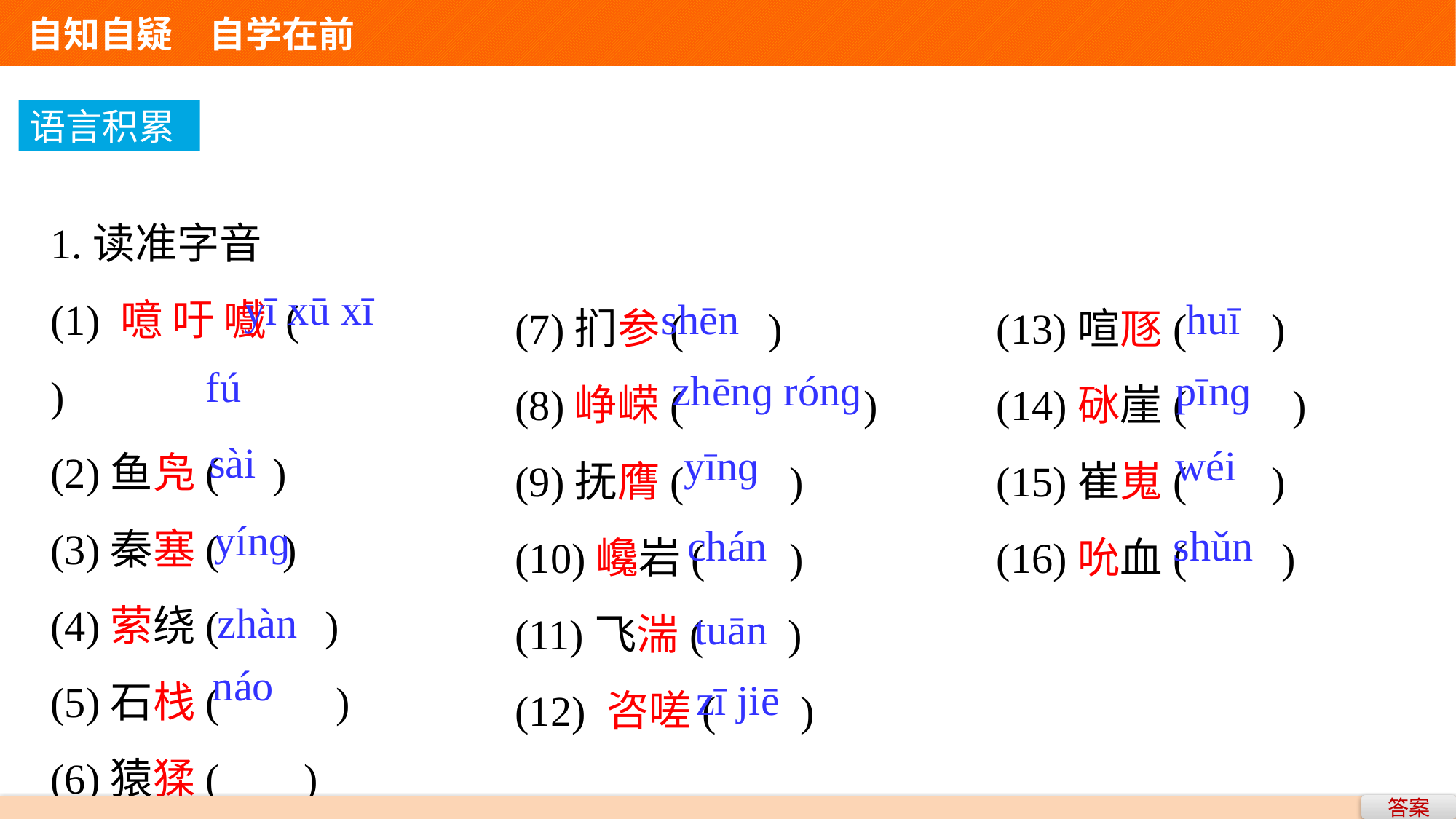

自知自疑　自学在前
语言积累
1.读准字音
(1)噫吁嚱(		)
(2)鱼凫(     )
(3)秦塞(      )
(4)萦绕(          )
(5)石栈(           )
(6)猿猱(        )
(7)扪参(        )
(8)峥嵘(		  )
(9)抚膺(          )
(10)巉岩(        )
(11)飞湍(        )
(12) 咨嗟(        )
(13)喧豗(        )
(14)砯崖(          )
(15)崔嵬(        )
(16)吮血(         )
yī xū xī
shēn
huī
fú
zhēnɡ rónɡ
pīnɡ
sài
yīnɡ
wéi
yínɡ
chán
shǔn
zhàn
tuān
náo
zī jiē
答案